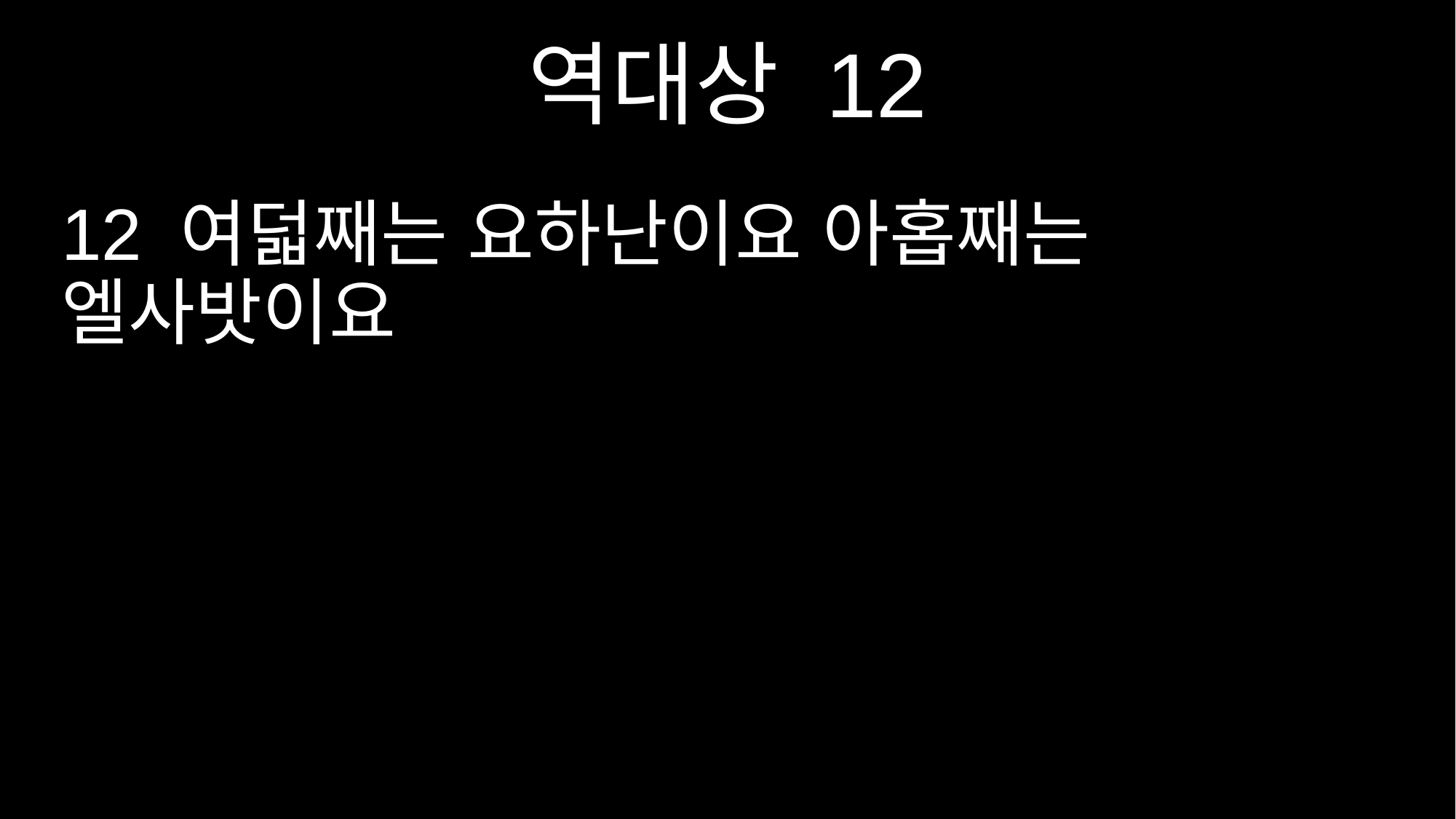

역대상 12
12 여덟째는 요하난이요 아홉째는 엘사밧이요